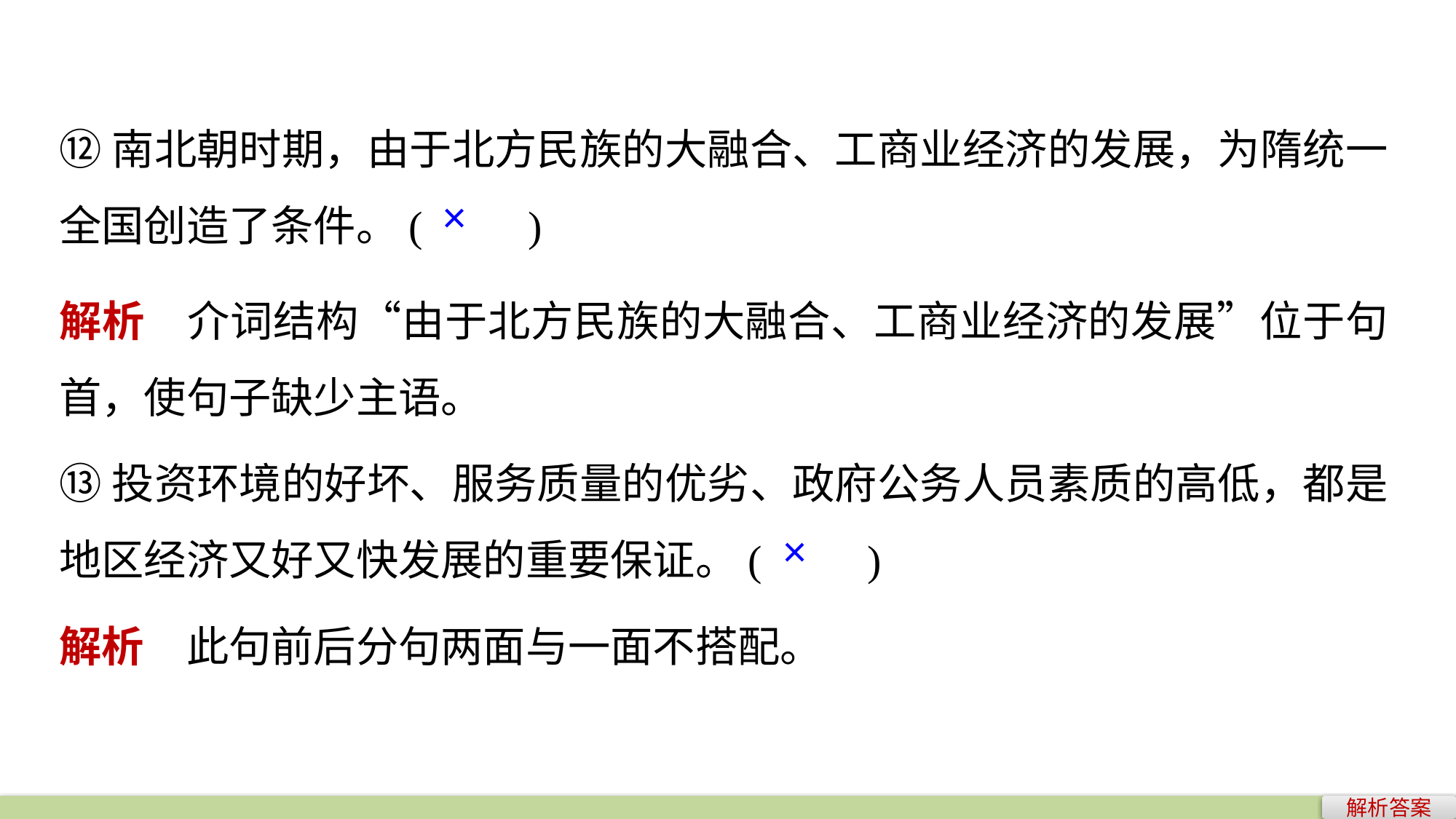

⑫南北朝时期，由于北方民族的大融合、工商业经济的发展，为隋统一全国创造了条件。(　　)
×
解析　介词结构“由于北方民族的大融合、工商业经济的发展”位于句首，使句子缺少主语。
⑬投资环境的好坏、服务质量的优劣、政府公务人员素质的高低，都是地区经济又好又快发展的重要保证。(　　)
×
解析　此句前后分句两面与一面不搭配。

解析答案